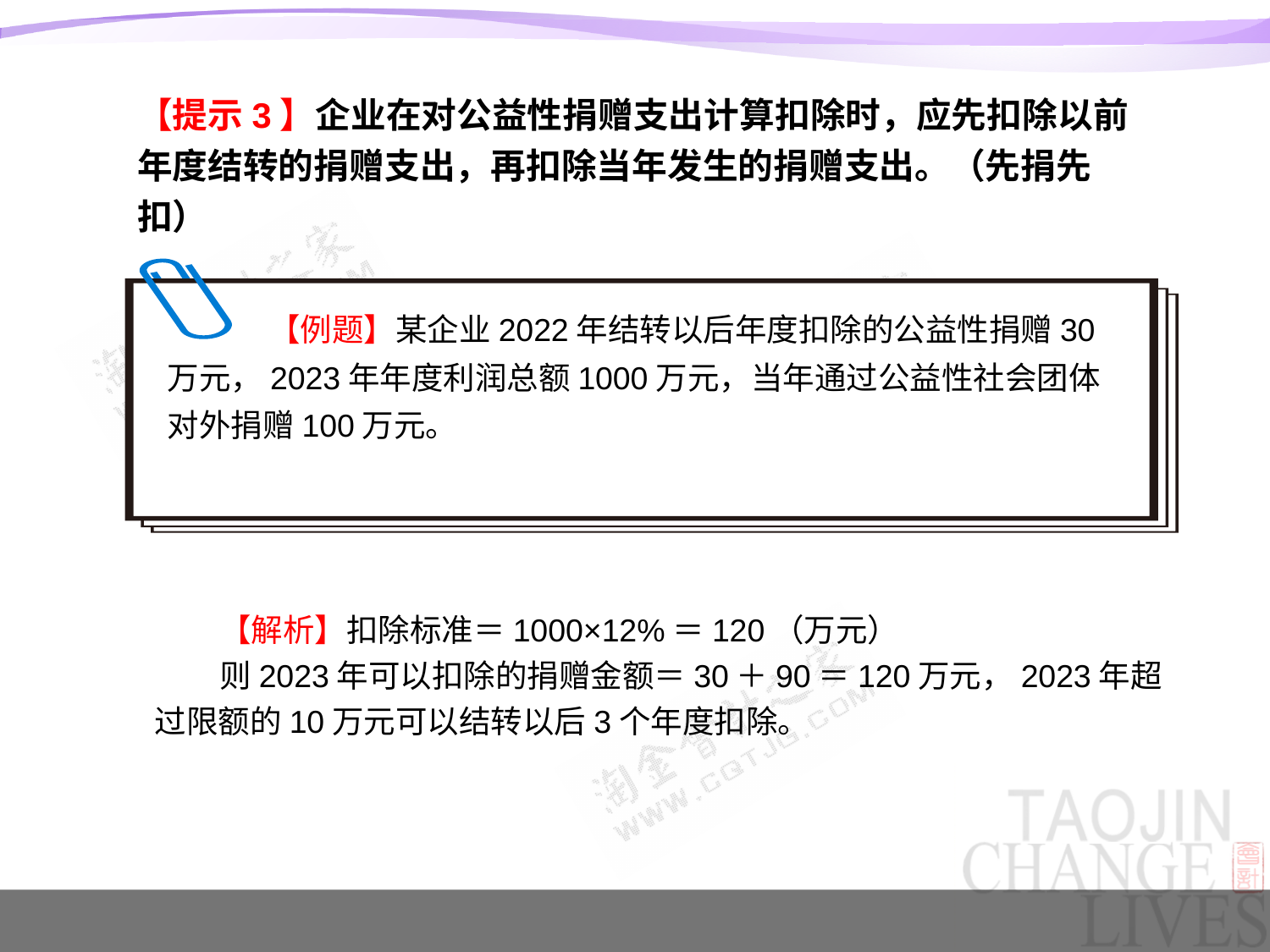

【提示3】企业在对公益性捐赠支出计算扣除时，应先扣除以前年度结转的捐赠支出，再扣除当年发生的捐赠支出。（先捐先扣）

   【例题】某企业2022年结转以后年度扣除的公益性捐赠30万元，2023年年度利润总额1000万元，当年通过公益性社会团体对外捐赠100万元。

【解析】扣除标准＝1000×12%＝120（万元）
则2023年可以扣除的捐赠金额＝30＋90＝120万元，2023年超过限额的10万元可以结转以后3个年度扣除。